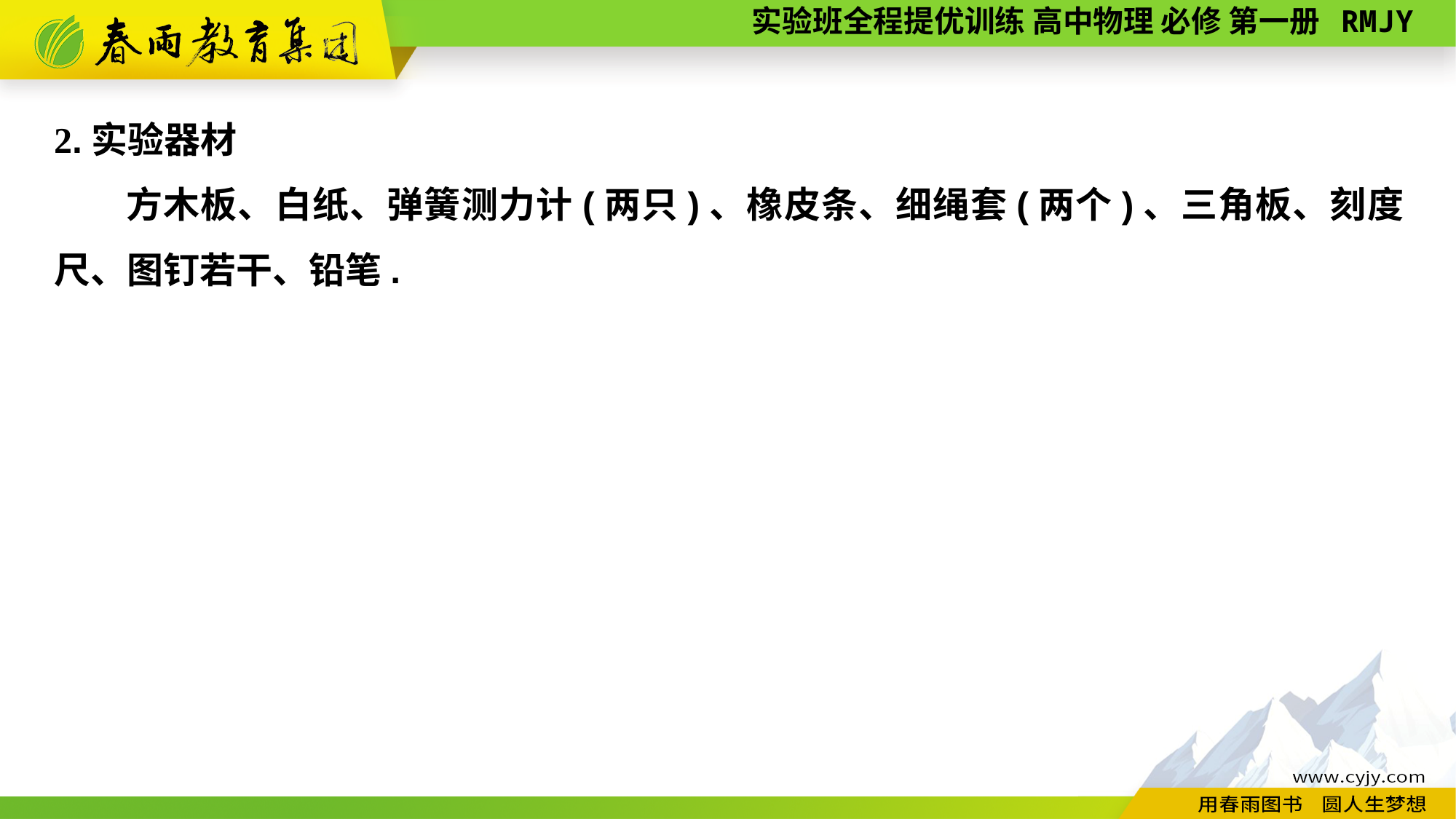

2.实验器材
方木板、白纸、弹簧测力计(两只)、橡皮条、细绳套(两个)、三角板、刻度尺、图钉若干、铅笔.